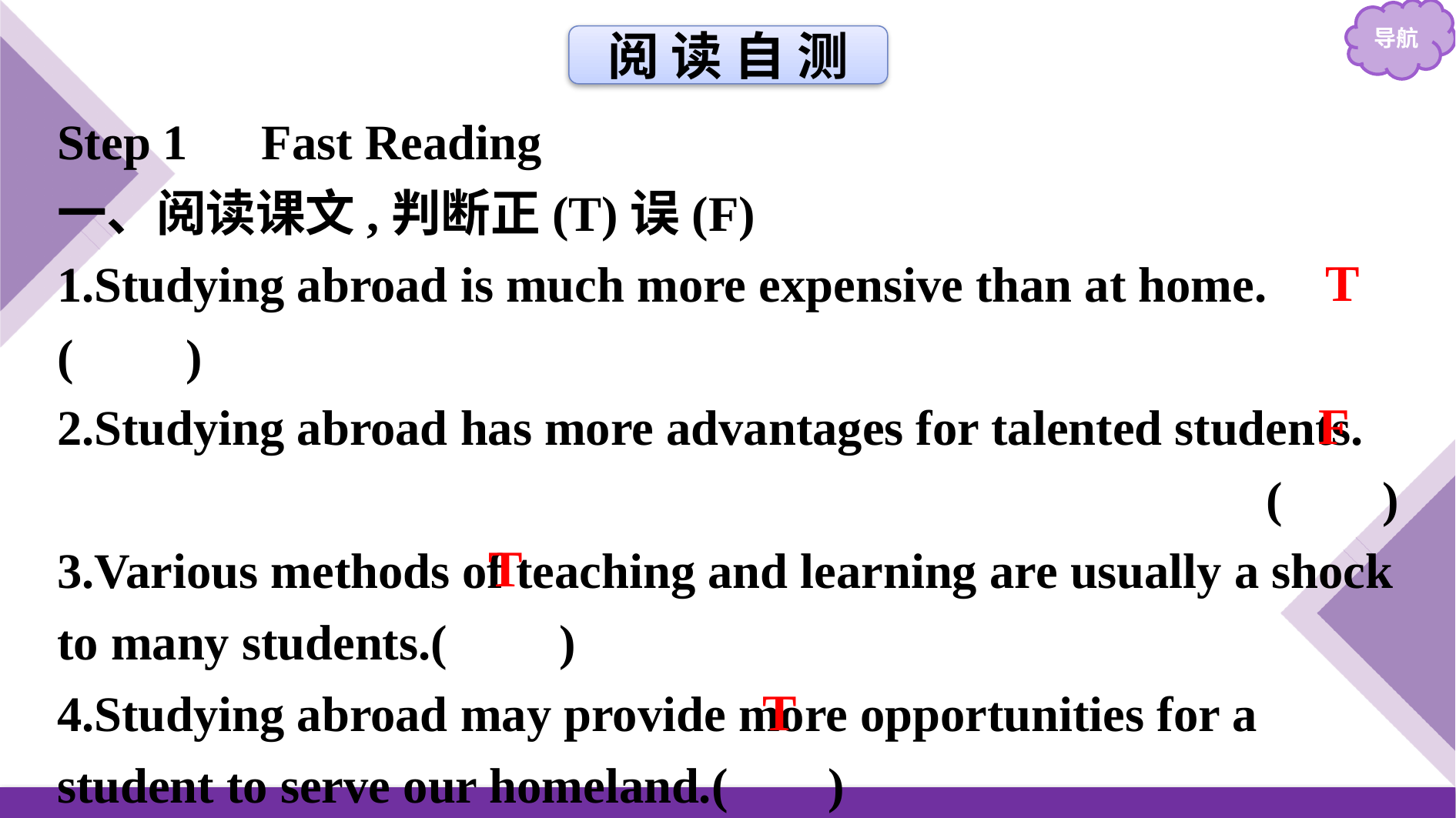

阅 读 自 测
Step 1　Fast Reading
一、阅读课文,判断正(T)误(F)
1.Studying abroad is much more expensive than at home.(         )
2.Studying abroad has more advantages for talented students.
(        )
3.Various methods of teaching and learning are usually a shock to many students.(         )
4.Studying abroad may provide more opportunities for a student to serve our homeland.(        )
T
F
T
T